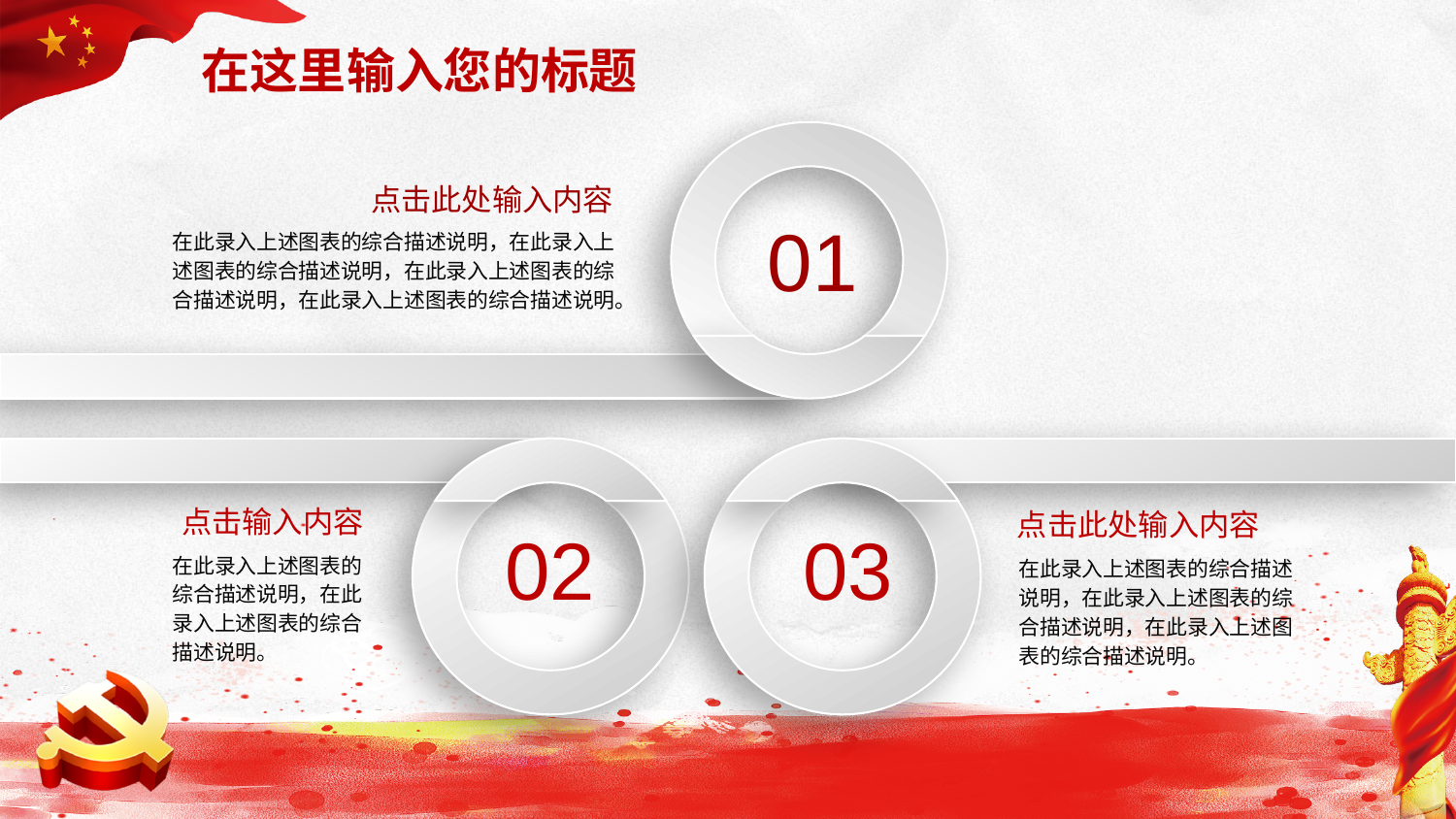

在这里输入您的标题

点击此处输入内容
01
在此录入上述图表的综合描述说明，在此录入上述图表的综合描述说明，在此录入上述图表的综合描述说明，在此录入上述图表的综合描述说明。

点击输入内容
点击此处输入内容
02
03
在此录入上述图表的综合描述说明，在此录入上述图表的综合描述说明。
在此录入上述图表的综合描述说明，在此录入上述图表的综合描述说明，在此录入上述图表的综合描述说明。